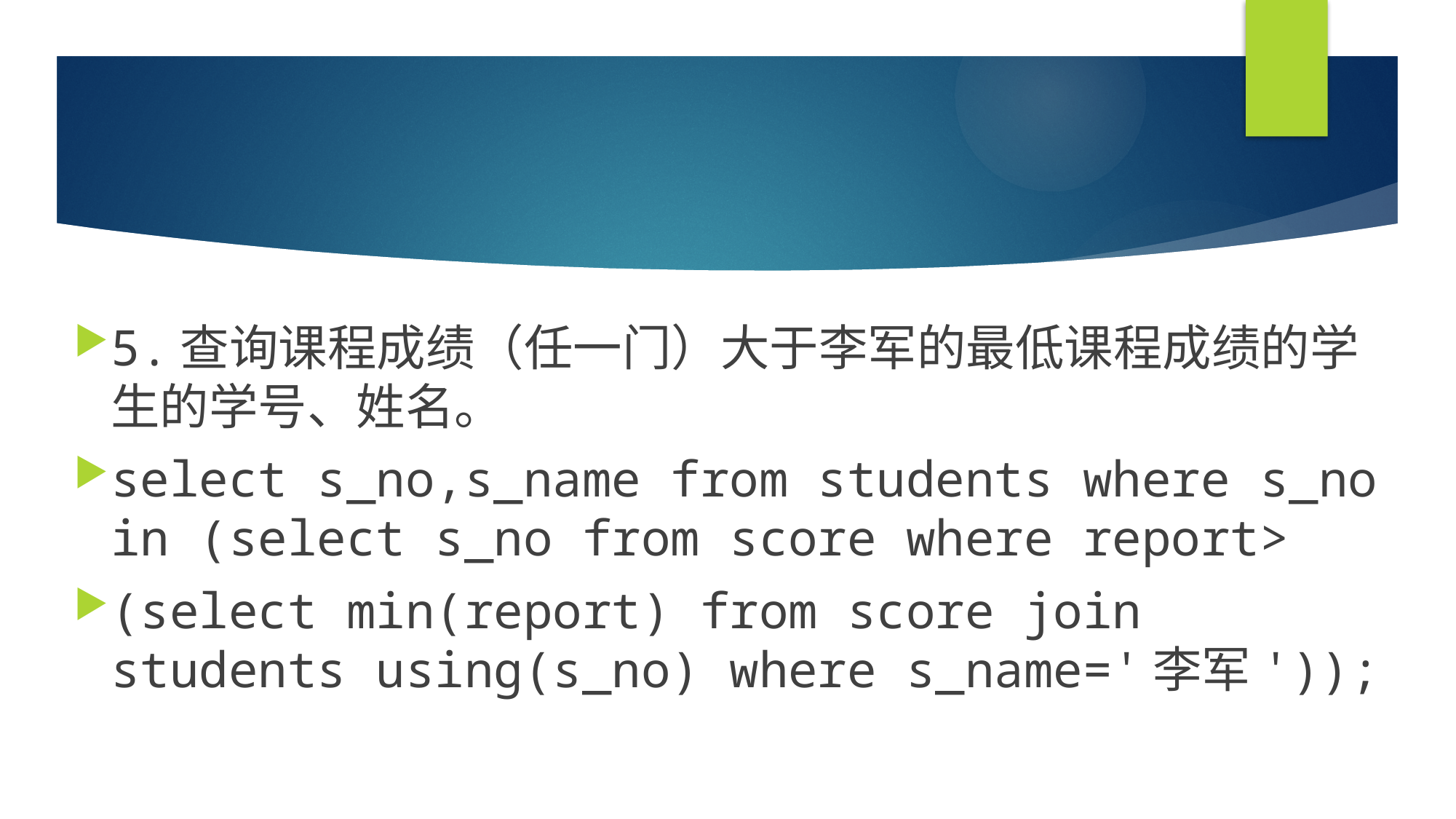

#
5.查询课程成绩（任一门）大于李军的最低课程成绩的学生的学号、姓名。
select s_no,s_name from students where s_no in (select s_no from score where report>
(select min(report) from score join students using(s_no) where s_name='李军'));